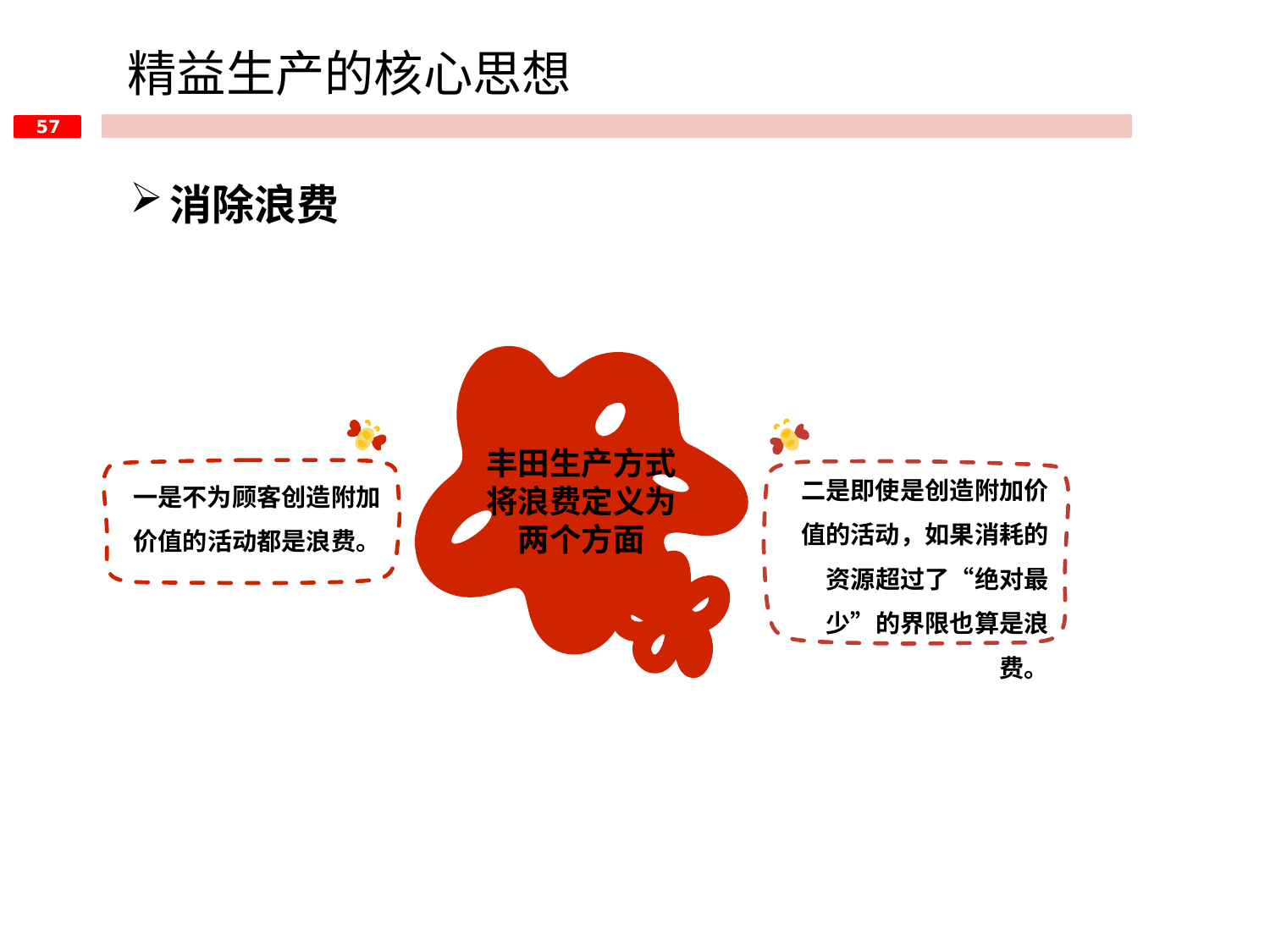

精益生产的核心思想
57
消除浪费
丰田生产方式
将浪费定义为
两个方面

二是即使是创造附加价值的活动，如果消耗的资源超过了“绝对最少”的界限也算是浪费。

一是不为顾客创造附加价值的活动都是浪费。